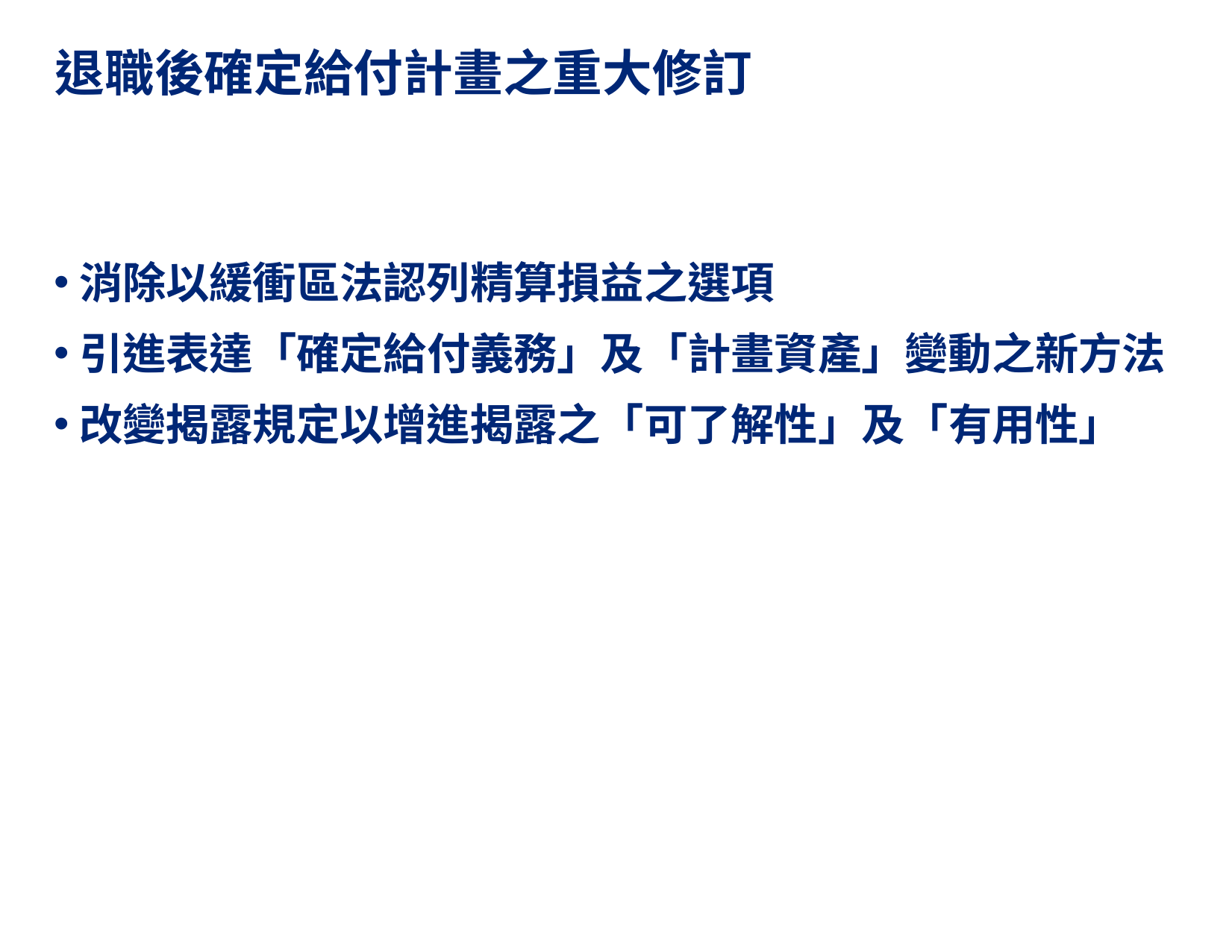

退職後確定給付計畫之重大修訂
消除以緩衝區法認列精算損益之選項
引進表達「確定給付義務」及「計畫資產」變動之新方法
改變揭露規定以增進揭露之「可了解性」及「有用性」